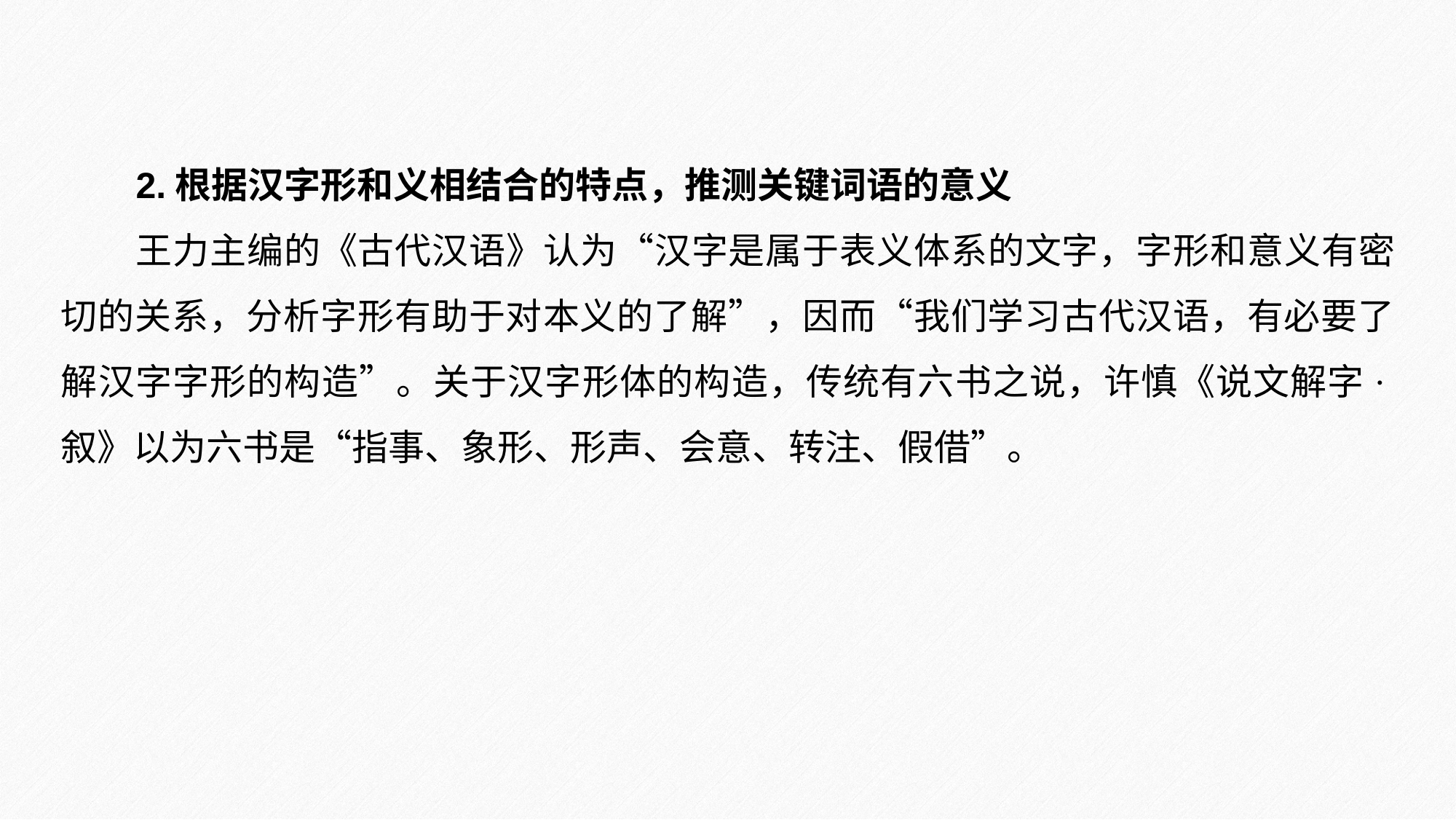

2.根据汉字形和义相结合的特点，推测关键词语的意义
王力主编的《古代汉语》认为“汉字是属于表义体系的文字，字形和意义有密切的关系，分析字形有助于对本义的了解”，因而“我们学习古代汉语，有必要了解汉字字形的构造”。关于汉字形体的构造，传统有六书之说，许慎《说文解字·叙》以为六书是“指事、象形、形声、会意、转注、假借”。